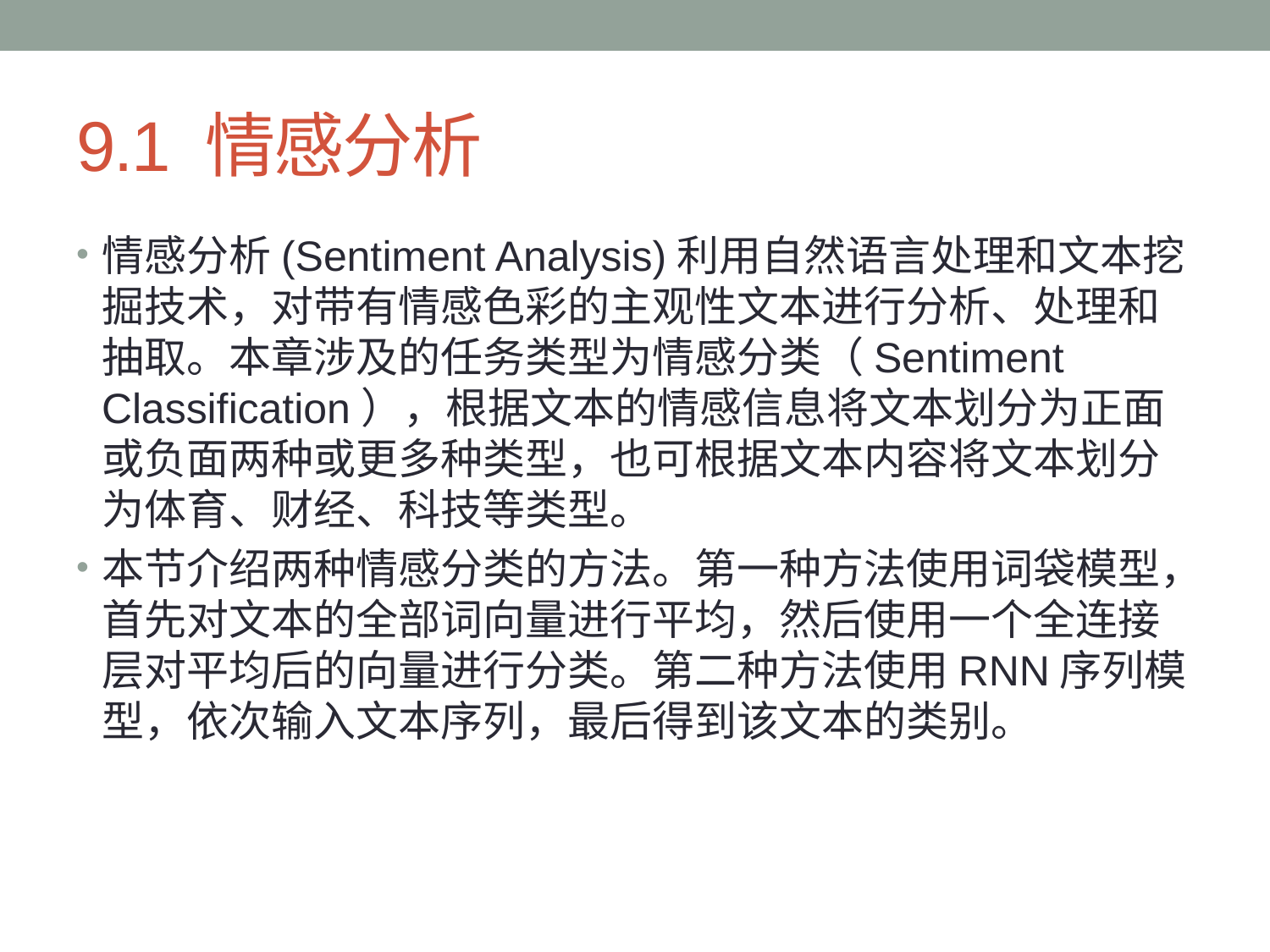

# 9.1 情感分析
情感分析(Sentiment Analysis)利用自然语言处理和文本挖掘技术，对带有情感色彩的主观性文本进行分析、处理和抽取。本章涉及的任务类型为情感分类（Sentiment Classification），根据文本的情感信息将文本划分为正面或负面两种或更多种类型，也可根据文本内容将文本划分为体育、财经、科技等类型。
本节介绍两种情感分类的方法。第一种方法使用词袋模型，首先对文本的全部词向量进行平均，然后使用一个全连接层对平均后的向量进行分类。第二种方法使用RNN序列模型，依次输入文本序列，最后得到该文本的类别。